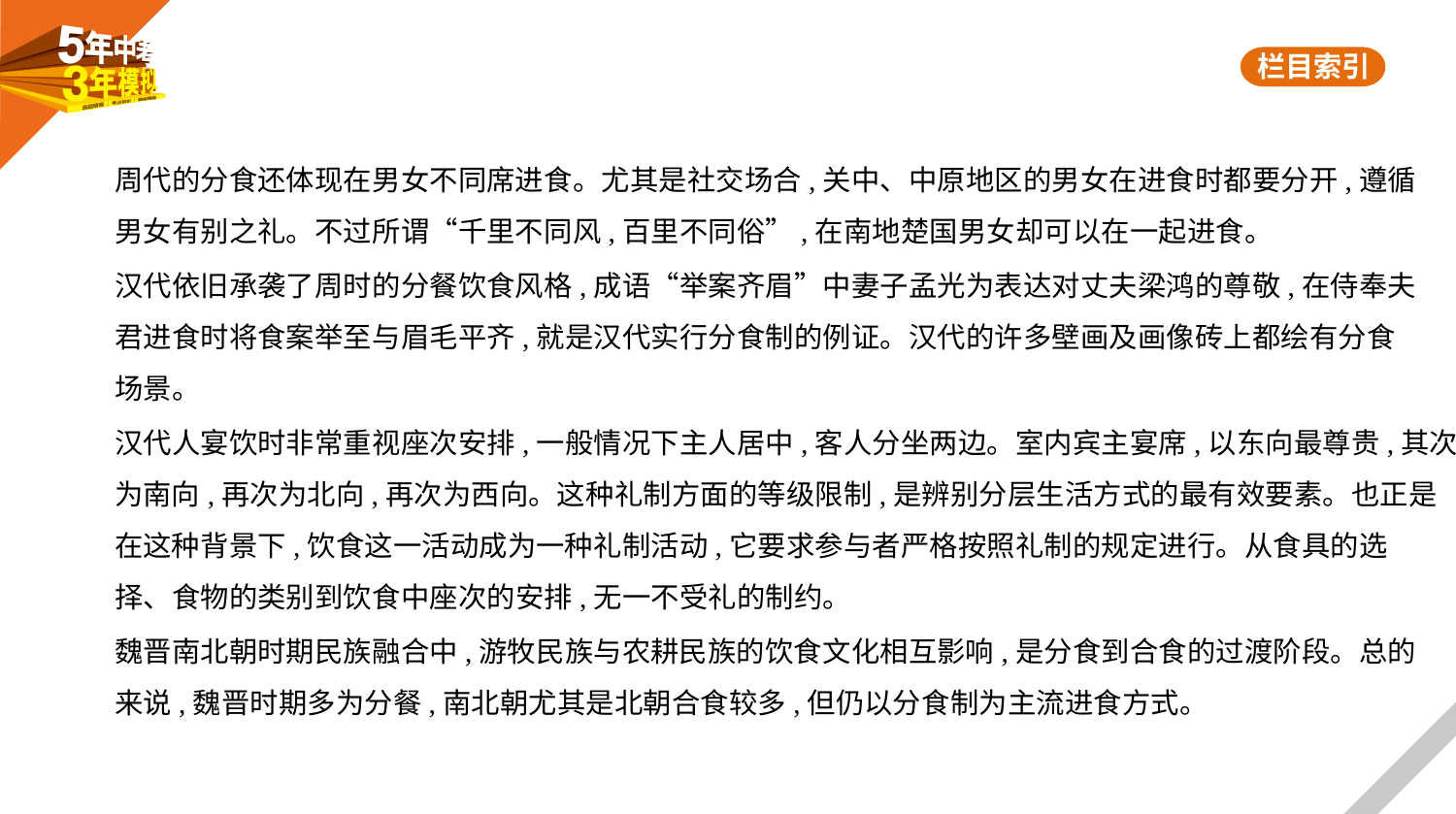

周代的分食还体现在男女不同席进食。尤其是社交场合,关中、中原地区的男女在进食时都要分开,遵循
男女有别之礼。不过所谓“千里不同风,百里不同俗”,在南地楚国男女却可以在一起进食。
汉代依旧承袭了周时的分餐饮食风格,成语“举案齐眉”中妻子孟光为表达对丈夫梁鸿的尊敬,在侍奉夫
君进食时将食案举至与眉毛平齐,就是汉代实行分食制的例证。汉代的许多壁画及画像砖上都绘有分食
场景。
汉代人宴饮时非常重视座次安排,一般情况下主人居中,客人分坐两边。室内宾主宴席,以东向最尊贵,其次
为南向,再次为北向,再次为西向。这种礼制方面的等级限制,是辨别分层生活方式的最有效要素。也正是
在这种背景下,饮食这一活动成为一种礼制活动,它要求参与者严格按照礼制的规定进行。从食具的选
择、食物的类别到饮食中座次的安排,无一不受礼的制约。
魏晋南北朝时期民族融合中,游牧民族与农耕民族的饮食文化相互影响,是分食到合食的过渡阶段。总的
来说,魏晋时期多为分餐,南北朝尤其是北朝合食较多,但仍以分食制为主流进食方式。